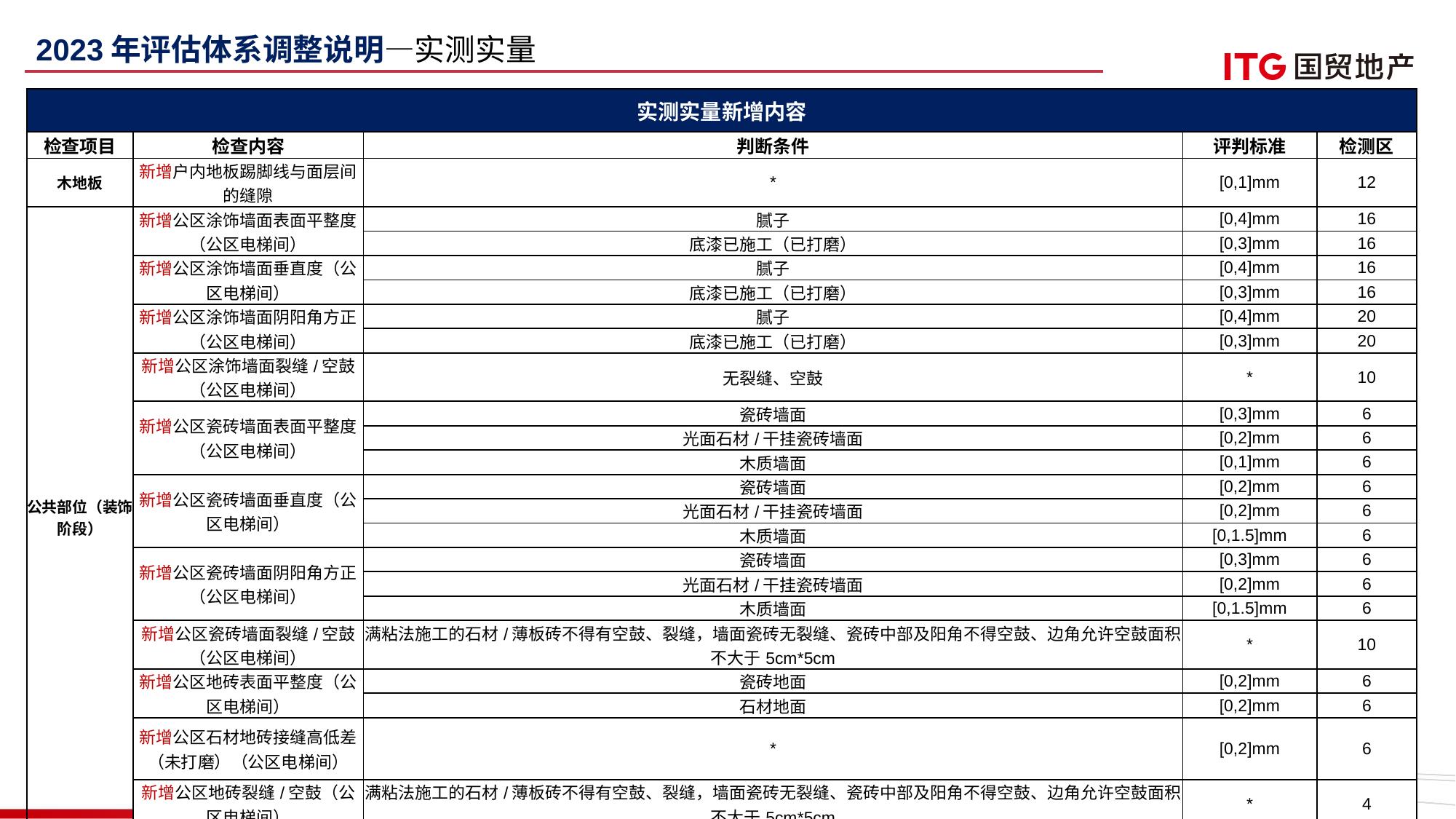

2023年评估体系调整说明—实测实量

| 实测实量新增内容 |  |  |  |  |
| --- | --- | --- | --- | --- |
| 检查项目 | 检查内容 | 判断条件 | 评判标准 | 检测区 |
| 木地板 | 新增户内地板踢脚线与面层间的缝隙 | \* | [0,1]mm | 12 |
| 公共部位（装饰阶段） | 新增公区涂饰墙面表面平整度（公区电梯间） | 腻子 | [0,4]mm | 16 |
|  |  | 底漆已施工（已打磨） | [0,3]mm | 16 |
|  | 新增公区涂饰墙面垂直度（公区电梯间） | 腻子 | [0,4]mm | 16 |
|  |  | 底漆已施工（已打磨） | [0,3]mm | 16 |
|  | 新增公区涂饰墙面阴阳角方正（公区电梯间） | 腻子 | [0,4]mm | 20 |
|  |  | 底漆已施工（已打磨） | [0,3]mm | 20 |
|  | 新增公区涂饰墙面裂缝/空鼓（公区电梯间） | 无裂缝、空鼓 | \* | 10 |
|  | 新增公区瓷砖墙面表面平整度（公区电梯间） | 瓷砖墙面 | [0,3]mm | 6 |
|  |  | 光面石材/干挂瓷砖墙面 | [0,2]mm | 6 |
|  |  | 木质墙面 | [0,1]mm | 6 |
|  | 新增公区瓷砖墙面垂直度（公区电梯间） | 瓷砖墙面 | [0,2]mm | 6 |
|  |  | 光面石材/干挂瓷砖墙面 | [0,2]mm | 6 |
|  |  | 木质墙面 | [0,1.5]mm | 6 |
|  | 新增公区瓷砖墙面阴阳角方正（公区电梯间） | 瓷砖墙面 | [0,3]mm | 6 |
|  |  | 光面石材/干挂瓷砖墙面 | [0,2]mm | 6 |
|  |  | 木质墙面 | [0,1.5]mm | 6 |
|  | 新增公区瓷砖墙面裂缝/空鼓（公区电梯间） | 满粘法施工的石材/薄板砖不得有空鼓、裂缝，墙面瓷砖无裂缝、瓷砖中部及阳角不得空鼓、边角允许空鼓面积不大于5cm\*5cm | \* | 10 |
|  | 新增公区地砖表面平整度（公区电梯间） | 瓷砖地面 | [0,2]mm | 6 |
|  |  | 石材地面 | [0,2]mm | 6 |
|  | 新增公区石材地砖接缝高低差（未打磨）（公区电梯间） | \* | [0,2]mm | 6 |
|  | 新增公区地砖裂缝/空鼓（公区电梯间） | 满粘法施工的石材/薄板砖不得有空鼓、裂缝，墙面瓷砖无裂缝、瓷砖中部及阳角不得空鼓、边角允许空鼓面积不大于5cm\*5cm | \* | 4 |